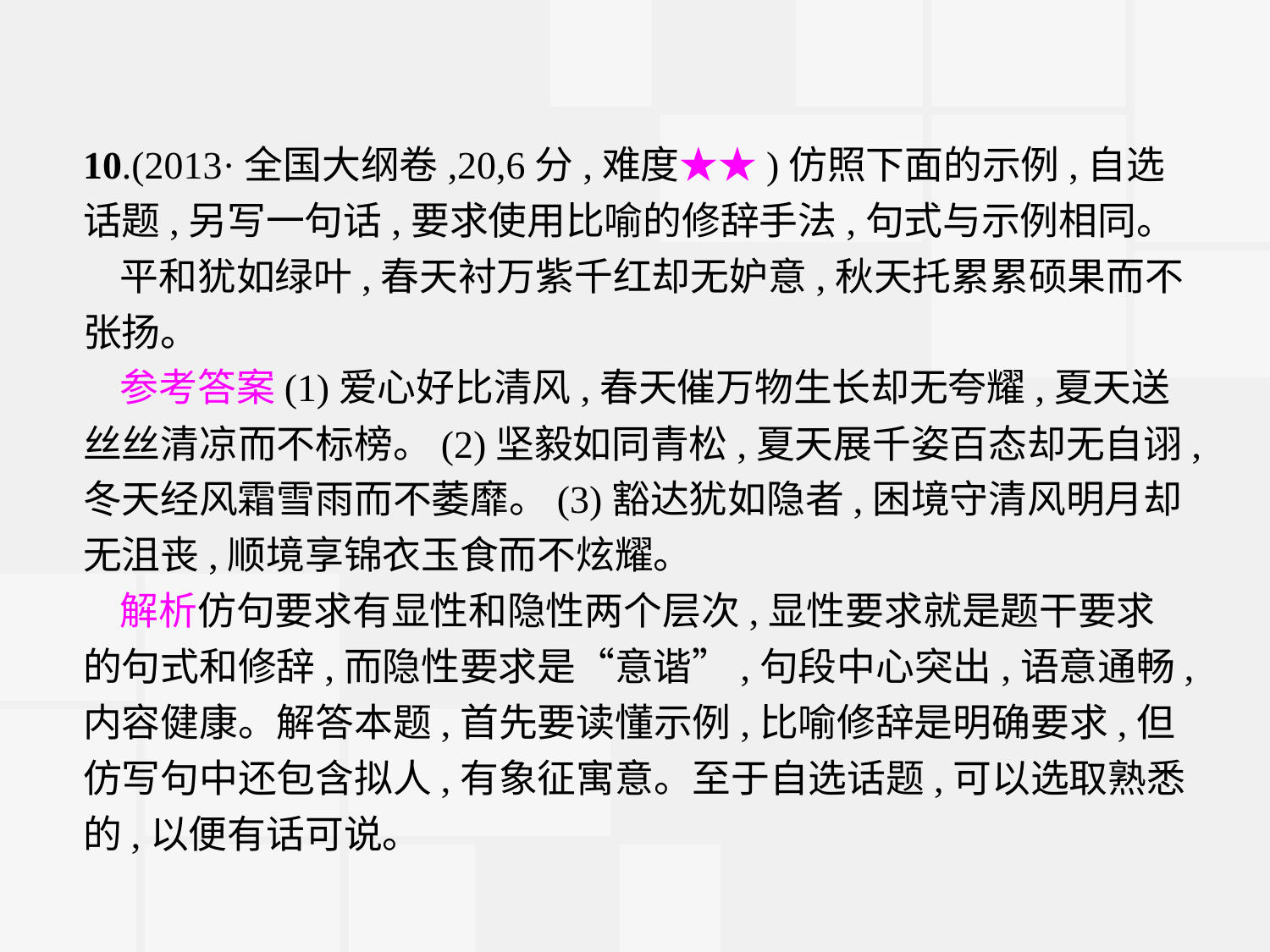

10.(2013·全国大纲卷,20,6分,难度★★)仿照下面的示例,自选话题,另写一句话,要求使用比喻的修辞手法,句式与示例相同。
平和犹如绿叶,春天衬万紫千红却无妒意,秋天托累累硕果而不张扬。
参考答案(1)爱心好比清风,春天催万物生长却无夸耀,夏天送丝丝清凉而不标榜。(2)坚毅如同青松,夏天展千姿百态却无自诩,冬天经风霜雪雨而不萎靡。(3)豁达犹如隐者,困境守清风明月却无沮丧,顺境享锦衣玉食而不炫耀。
解析仿句要求有显性和隐性两个层次,显性要求就是题干要求的句式和修辞,而隐性要求是“意谐”,句段中心突出,语意通畅,内容健康。解答本题,首先要读懂示例,比喻修辞是明确要求,但仿写句中还包含拟人,有象征寓意。至于自选话题,可以选取熟悉的,以便有话可说。